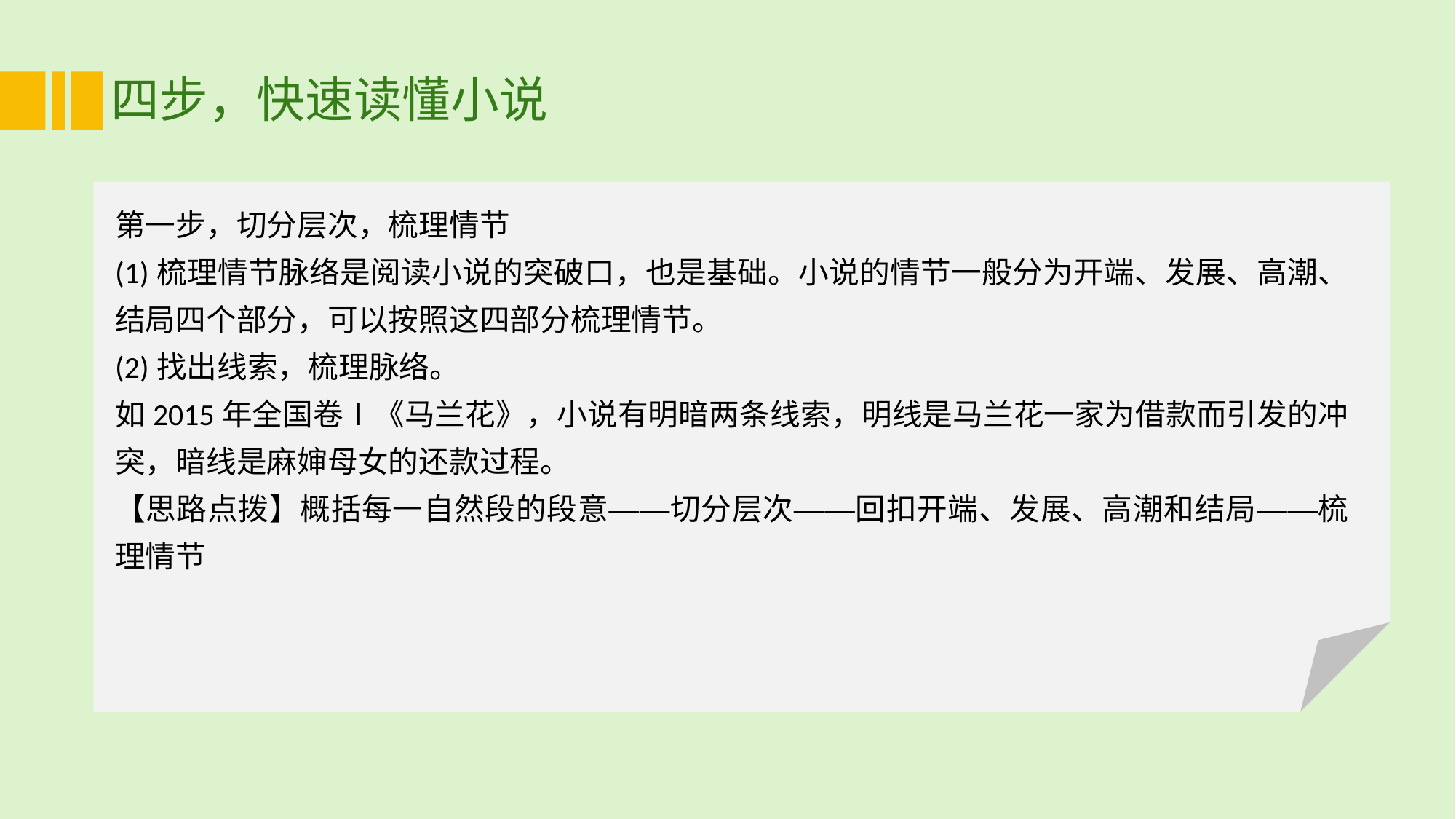

# 四步，快速读懂小说

第一步，切分层次，梳理情节
(1)梳理情节脉络是阅读小说的突破口，也是基础。小说的情节一般分为开端、发展、高潮、结局四个部分，可以按照这四部分梳理情节。
(2)找出线索，梳理脉络。
如2015年全国卷Ⅰ《马兰花》，小说有明暗两条线索，明线是马兰花一家为借款而引发的冲突，暗线是麻婶母女的还款过程。
【思路点拨】概括每一自然段的段意——切分层次——回扣开端、发展、高潮和结局——梳理情节